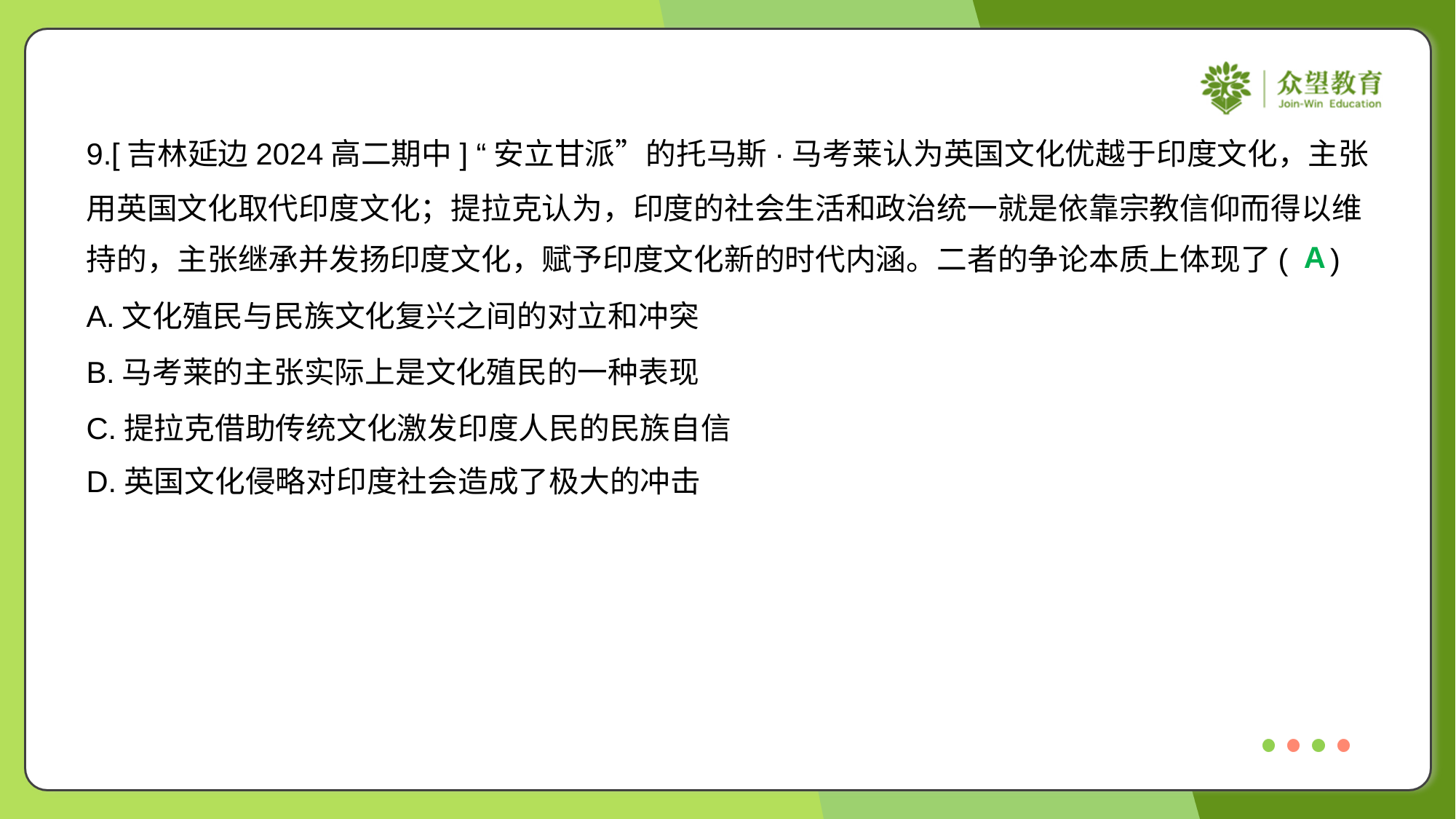

9.[吉林延边2024高二期中] “安立甘派”的托马斯·马考莱认为英国文化优越于印度文化，主张
用英国文化取代印度文化；提拉克认为，印度的社会生活和政治统一就是依靠宗教信仰而得以维
持的，主张继承并发扬印度文化，赋予印度文化新的时代内涵。二者的争论本质上体现了(     )
A
A.文化殖民与民族文化复兴之间的对立和冲突
B.马考莱的主张实际上是文化殖民的一种表现
C.提拉克借助传统文化激发印度人民的民族自信
D.英国文化侵略对印度社会造成了极大的冲击